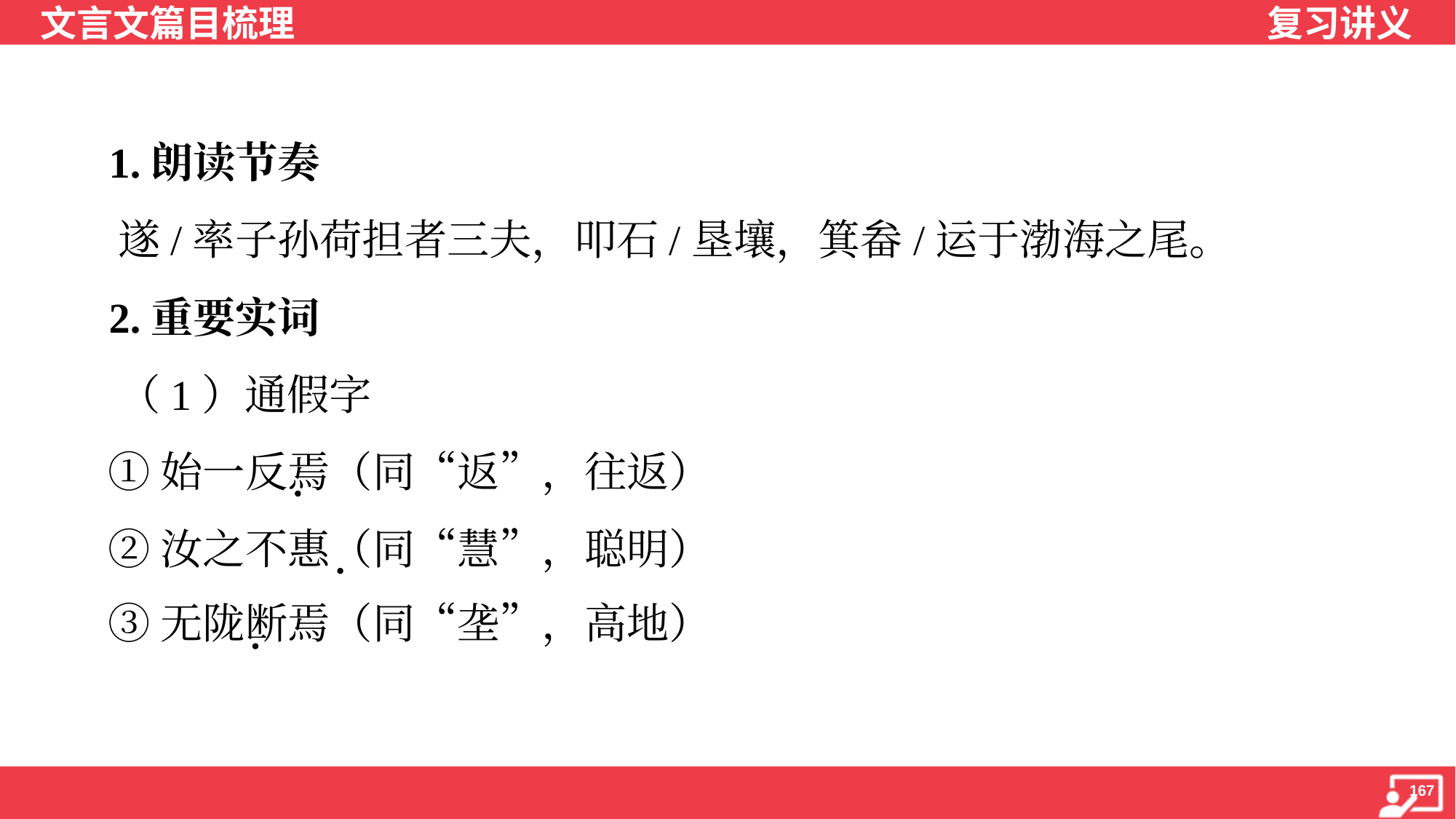

1.朗读节奏
    遂/率子孙荷担者三夫，叩石/垦壤，箕畚/运于渤海之尾。
    2.重要实词
    （1）通假字
    ①始一反焉（同“返”，往返）
    ②汝之不惠（同“慧”，聪明）
    ③无陇断焉（同“垄”，高地）